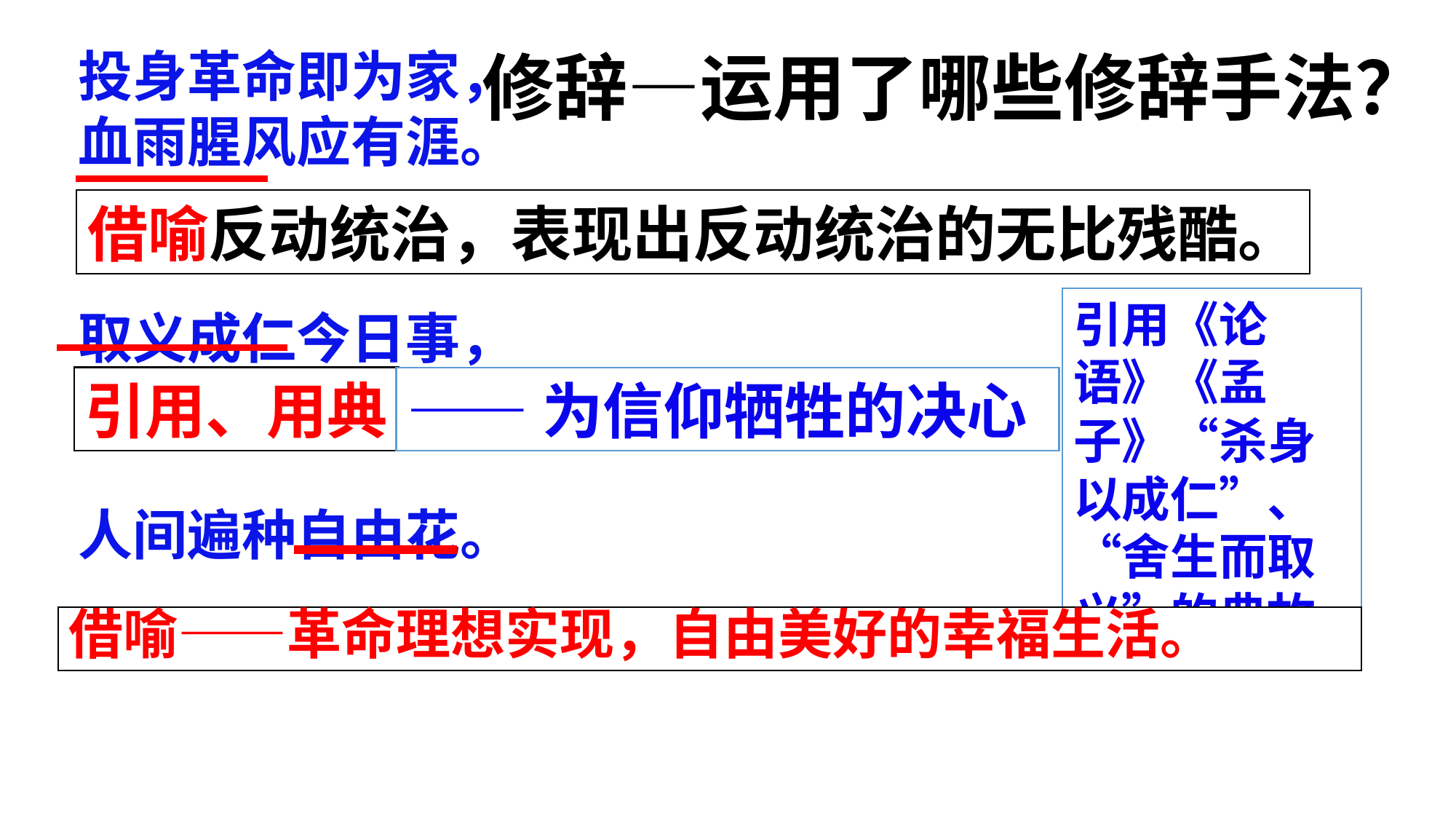

投身革命即为家，
 血雨腥风应有涯。
 取义成仁今日事，
 人间遍种自由花。
修辞—运用了哪些修辞手法？

借喻反动统治，表现出反动统治的无比残酷。
引用《论语》《孟子》“杀身以成仁”、“舍生而取义”的典故

引用、用典
——为信仰牺牲的决心

借喻——革命理想实现，自由美好的幸福生活。